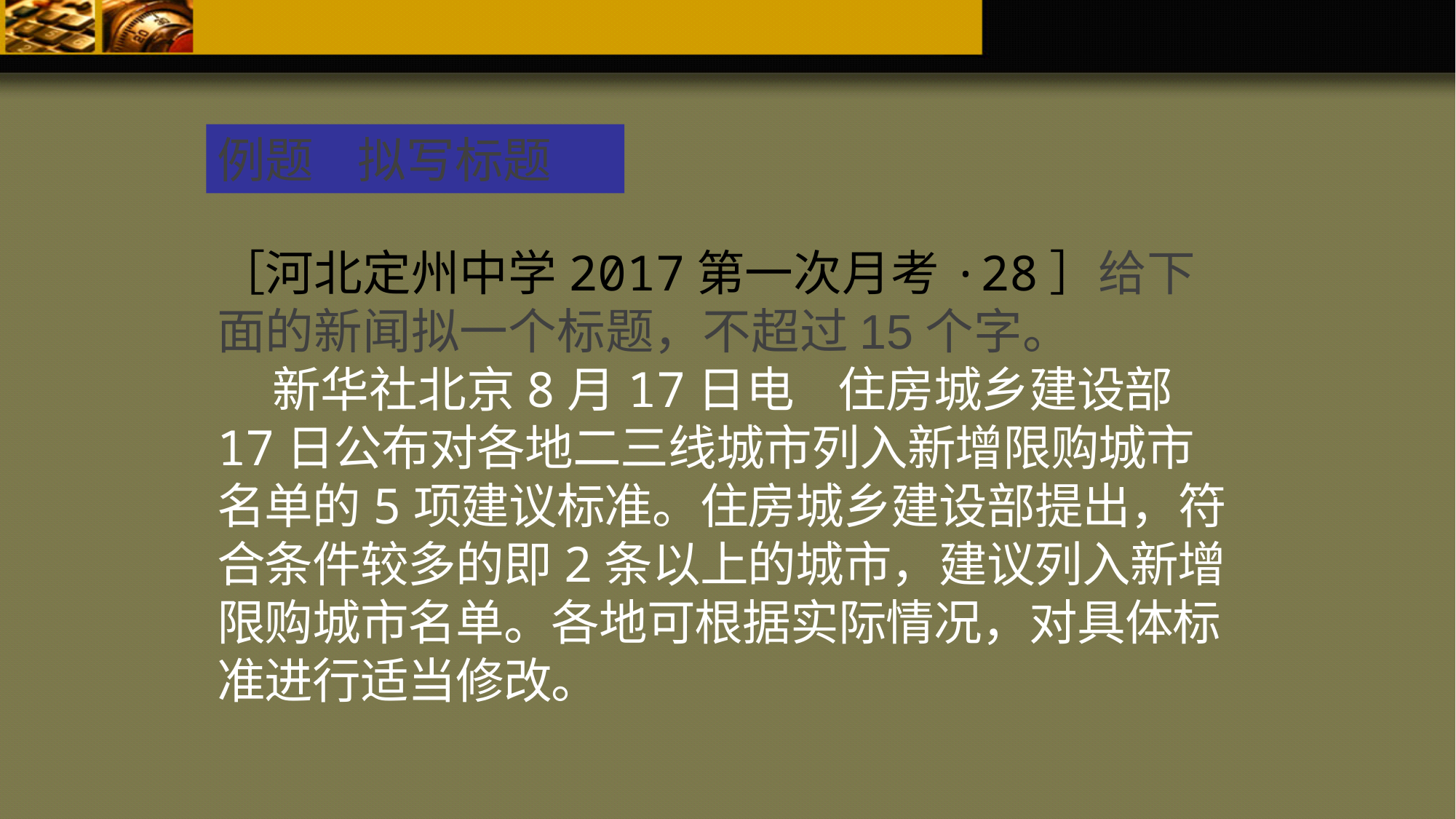

例题    拟写标题
［河北定州中学2017第一次月考·28］给下面的新闻拟一个标题，不超过15个字。
    新华社北京8月17日电    住房城乡建设部17日公布对各地二三线城市列入新增限购城市名单的5项建议标准。住房城乡建设部提出，符合条件较多的即2条以上的城市，建议列入新增限购城市名单。各地可根据实际情况，对具体标准进行适当修改。